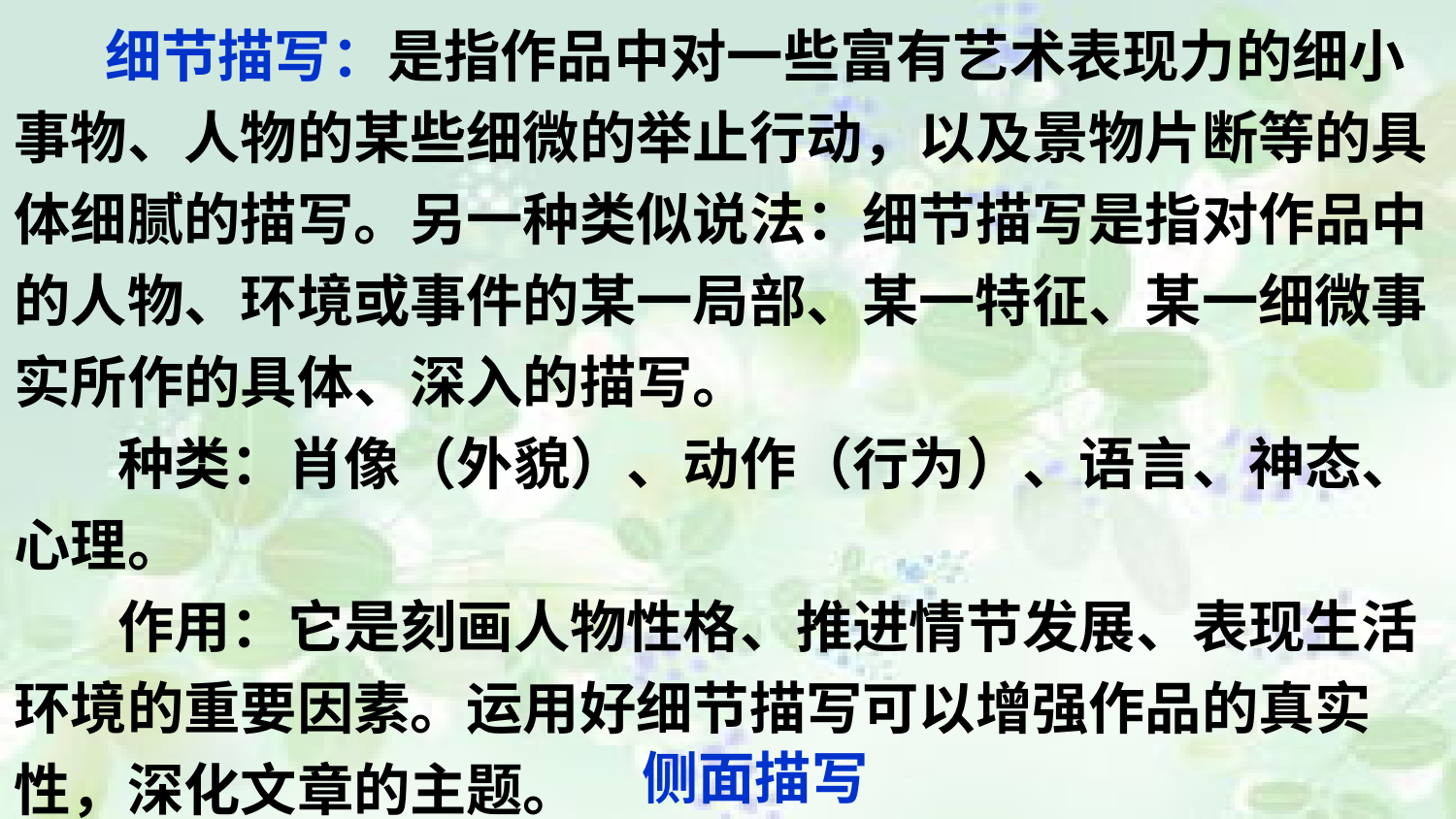

细节描写：是指作品中对一些富有艺术表现力的细小事物、人物的某些细微的举止行动，以及景物片断等的具体细腻的描写。另一种类似说法：细节描写是指对作品中的人物、环境或事件的某一局部、某一特征、某一细微事实所作的具体、深入的描写。
       种类：肖像（外貌）、动作（行为）、语言、神态、心理。
       作用：它是刻画人物性格、推进情节发展、表现生活环境的重要因素。运用好细节描写可以增强作品的真实性，深化文章的主题。
侧面描写